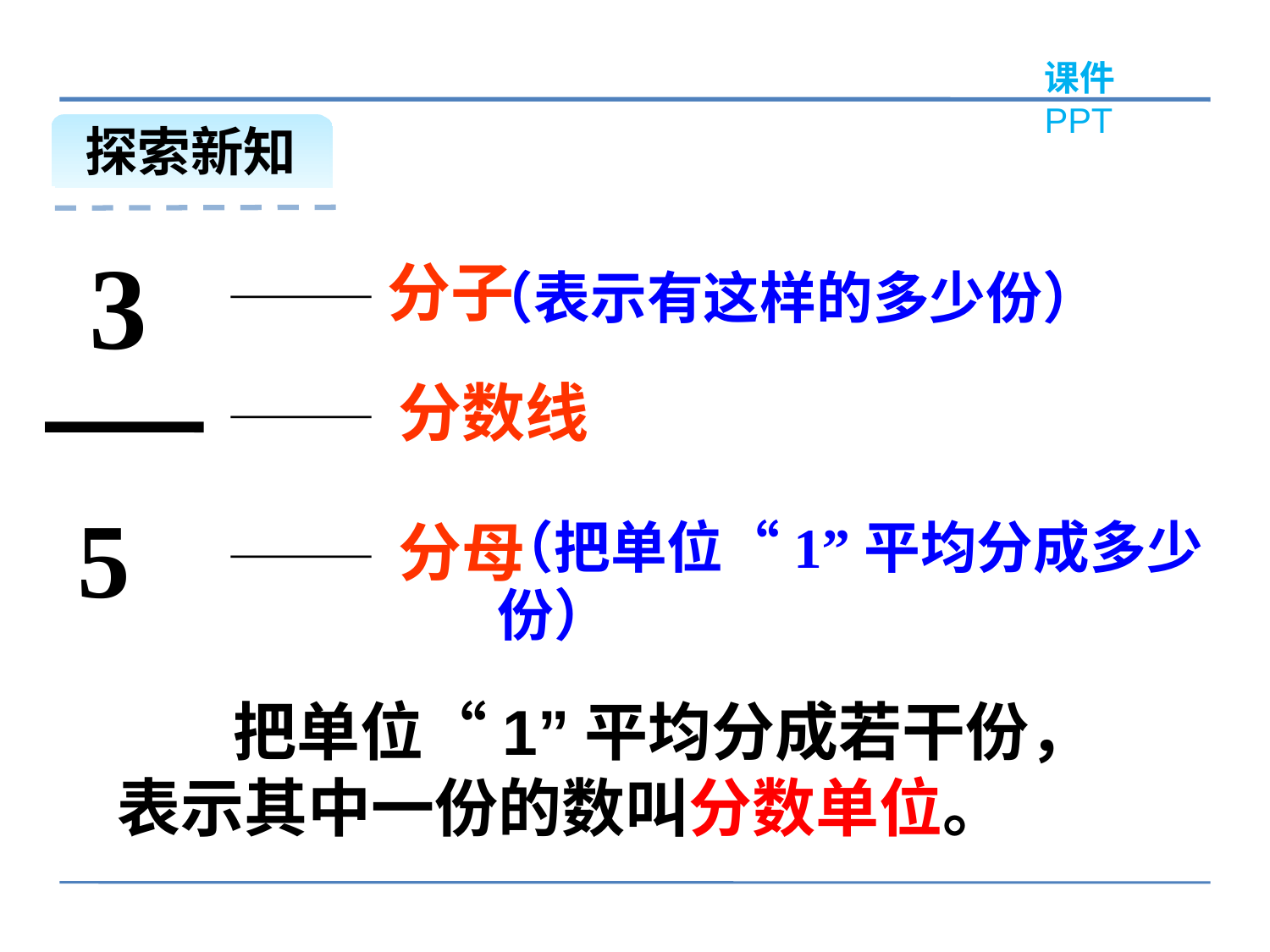

探索新知

3

5
———分子
（表示有这样的多少份）
——— 分数线
——— 分母
（把单位“1”平均分成多少份）
       把单位“1”平均分成若干份，表示其中一份的数叫分数单位。